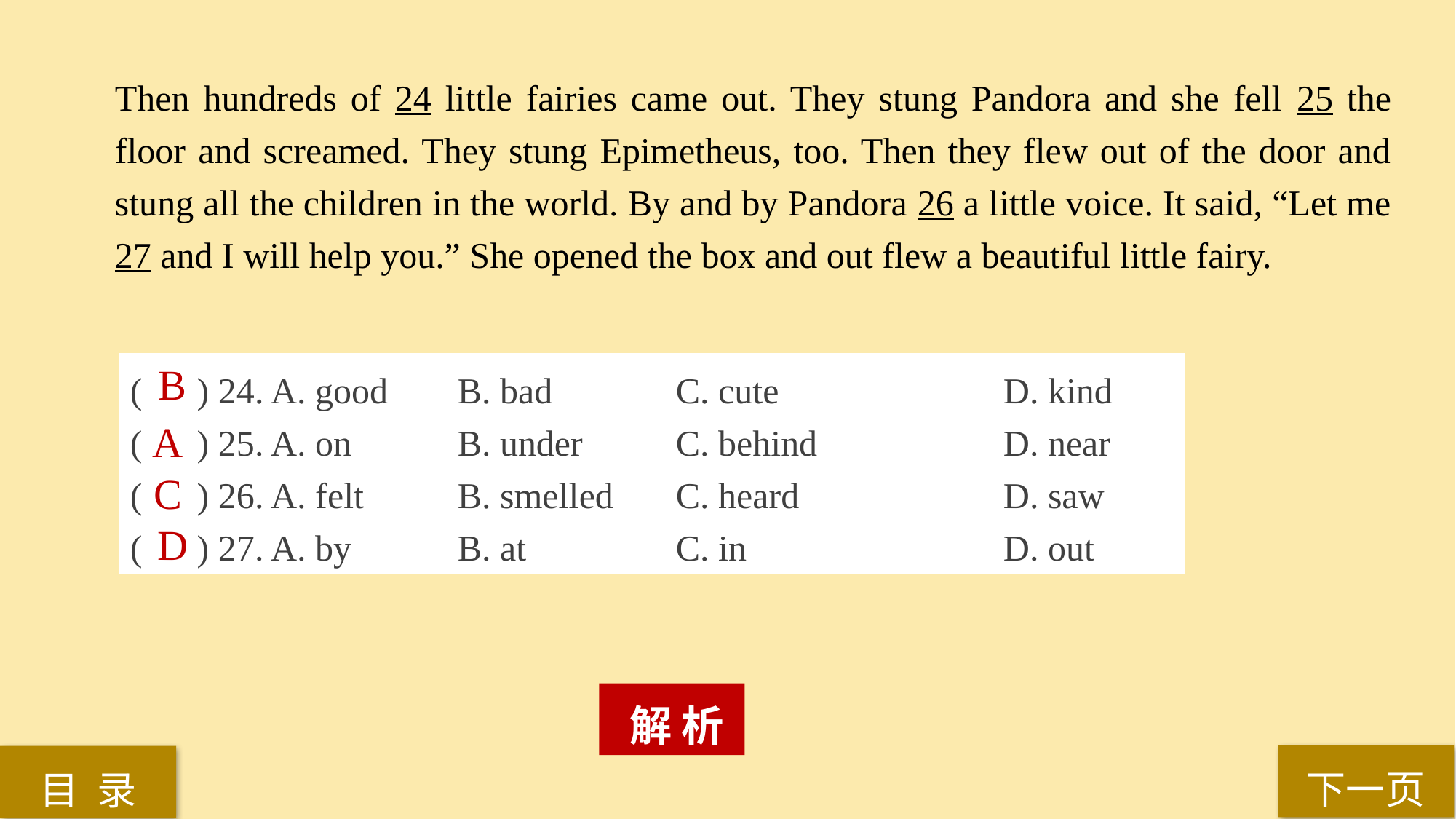

Then hundreds of 24 little fairies came out. They stung Pandora and she fell 25 the floor and screamed. They stung Epimetheus, too. Then they flew out of the door and stung all the children in the world. By and by Pandora 26 a little voice. It said, “Let me 27 and I will help you.” She opened the box and out flew a beautiful little fairy.
(      ) 24. A. good 	B. bad 		C. cute 		D. kind
(      ) 25. A. on 	B. under 	C. behind 		D. near
(      ) 26. A. felt 	B. smelled 	C. heard 		D. saw
(      ) 27. A. by 	B. at 		C. in			D. out
B
A
C
D
 解 析